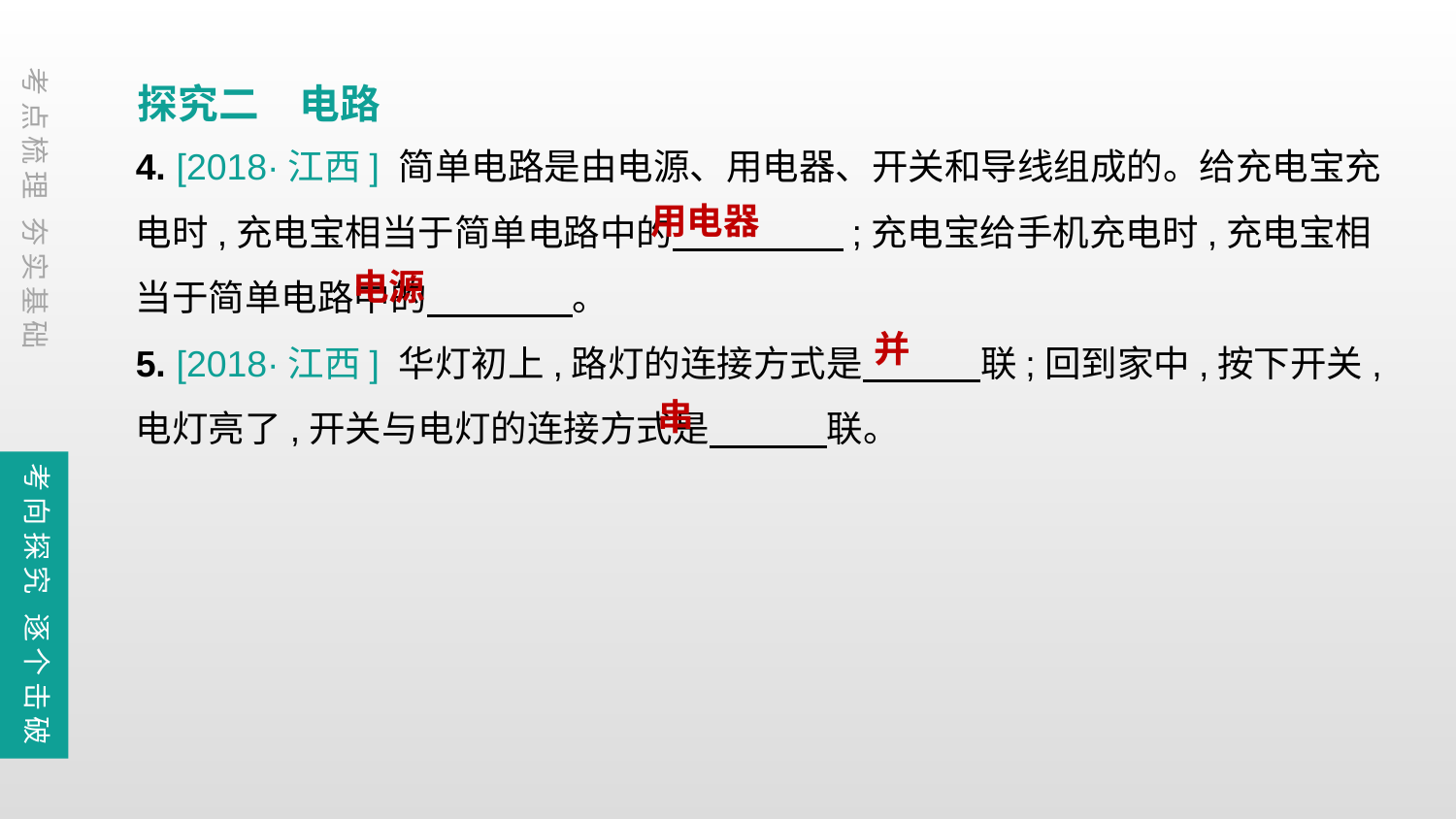

探究二　电路
考点梳理 夯实基础
4. [2018·江西] 简单电路是由电源、用电器、开关和导线组成的。给充电宝充电时,充电宝相当于简单电路中的　　　   　;充电宝给手机充电时,充电宝相当于简单电路中的　　　　。
5. [2018·江西] 华灯初上,路灯的连接方式是　　　 联;回到家中,按下开关,电灯亮了,开关与电灯的连接方式是　　　 联。
用电器
电源
并
串

考向探究 逐个击破